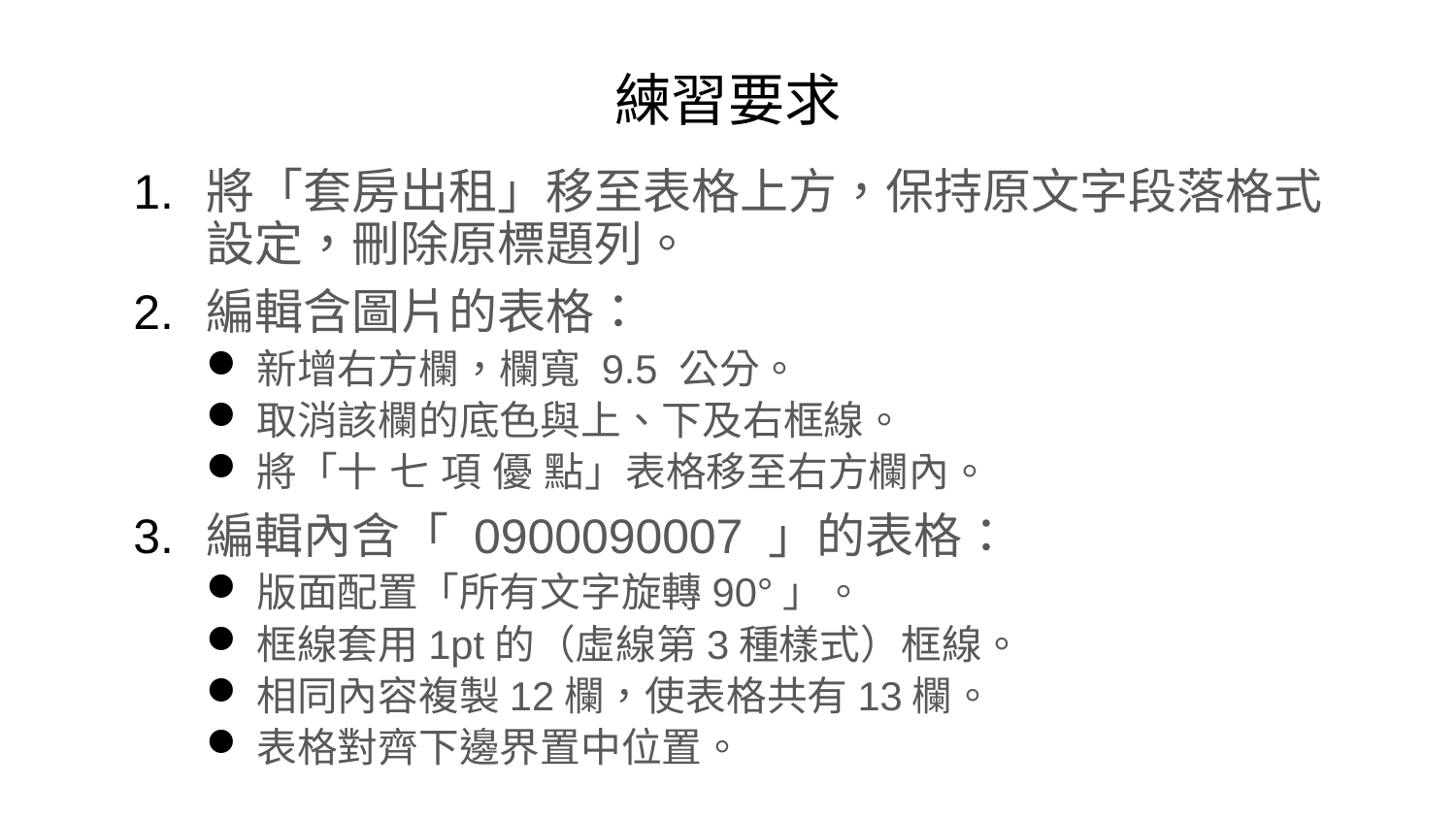

# 練習要求
將「套房出租」移至表格上方，保持原文字段落格式設定，刪除原標題列。
編輯含圖片的表格：
新增右方欄，欄寬 9.5 公分。
取消該欄的底色與上、下及右框線。
將「十 七 項 優 點」表格移至右方欄內。
編輯內含「 0900090007 」的表格：
版面配置「所有文字旋轉90°」。
框線套用1pt的（虛線第3種樣式）框線。
相同內容複製12欄，使表格共有13欄。
表格對齊下邊界置中位置。